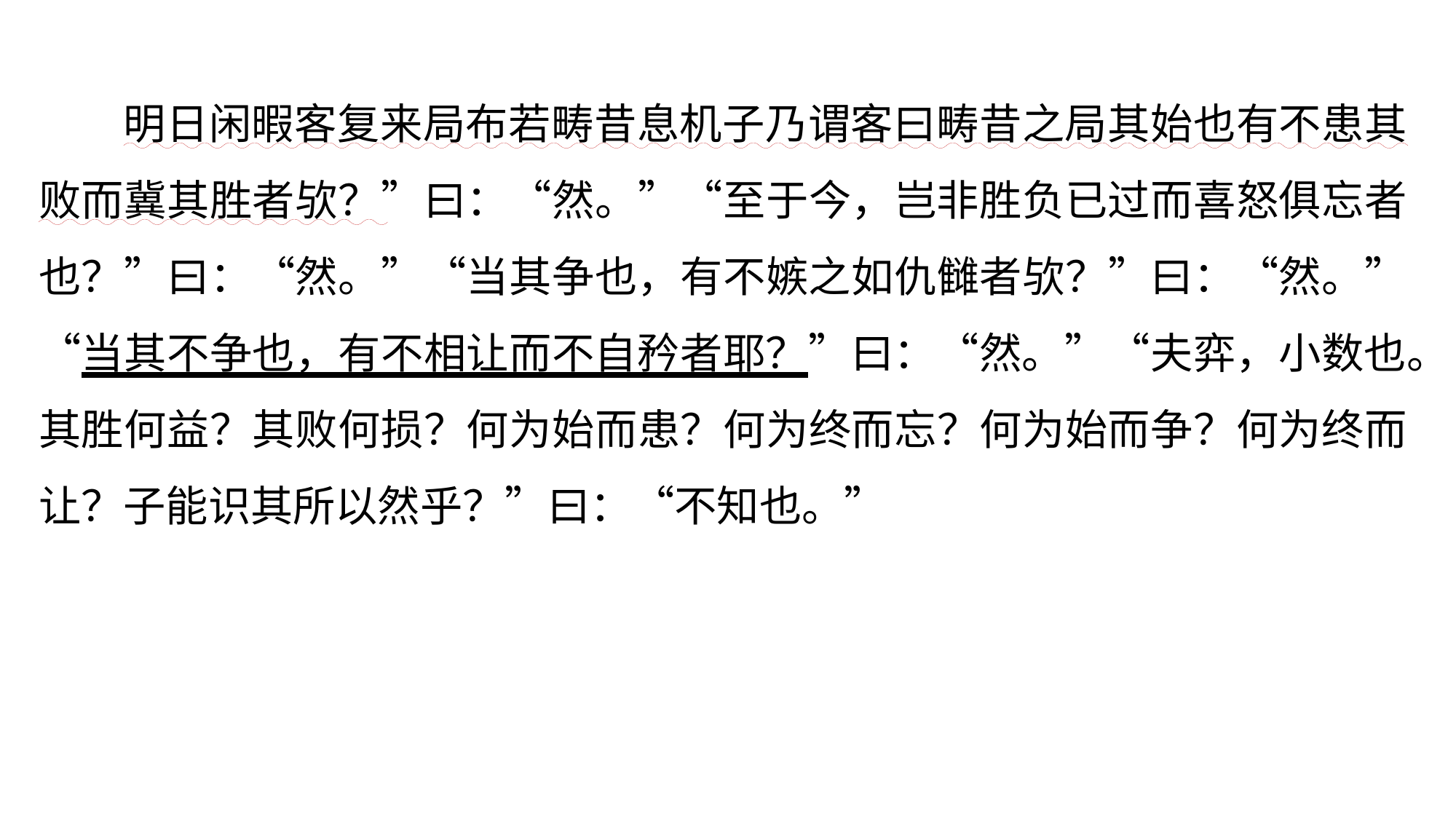

明日闲暇客复来局布若畴昔息机子乃谓客曰畴昔之局其始也有不患其败而冀其胜者欤？”曰：“然。”“至于今，岂非胜负已过而喜怒俱忘者也？”曰：“然。”“当其争也，有不嫉之如仇雠者欤？”曰：“然。”“当其不争也，有不相让而不自矜者耶？”曰：“然。”“夫弈，小数也。其胜何益？其败何损？何为始而患？何为终而忘？何为始而争？何为终而让？子能识其所以然乎？”曰：“不知也。”